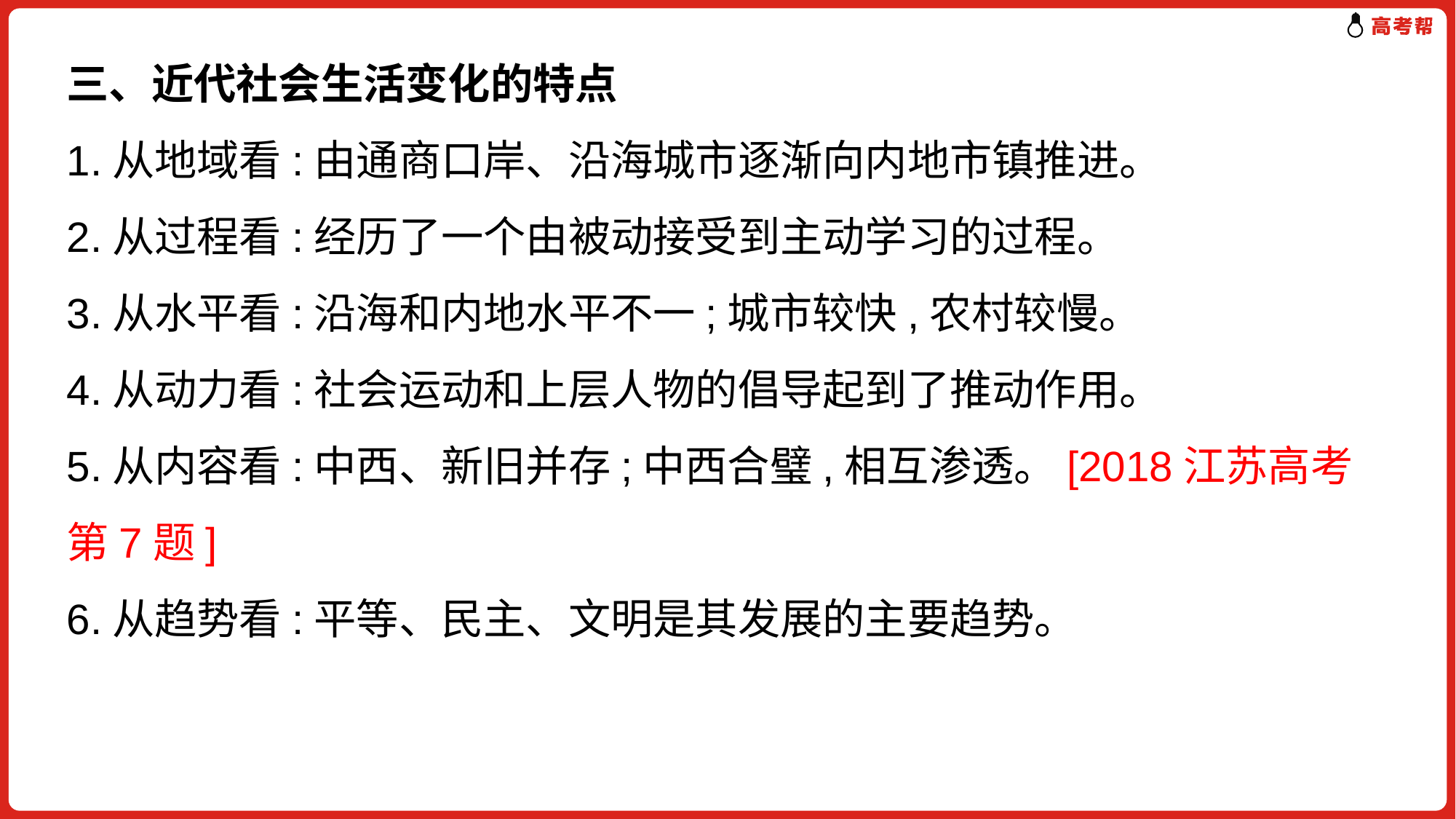

三、近代社会生活变化的特点
1.从地域看:由通商口岸、沿海城市逐渐向内地市镇推进。
2.从过程看:经历了一个由被动接受到主动学习的过程。
3.从水平看:沿海和内地水平不一;城市较快,农村较慢。
4.从动力看:社会运动和上层人物的倡导起到了推动作用。
5.从内容看:中西、新旧并存;中西合璧,相互渗透。[2018江苏高考第7题]
6.从趋势看:平等、民主、文明是其发展的主要趋势。